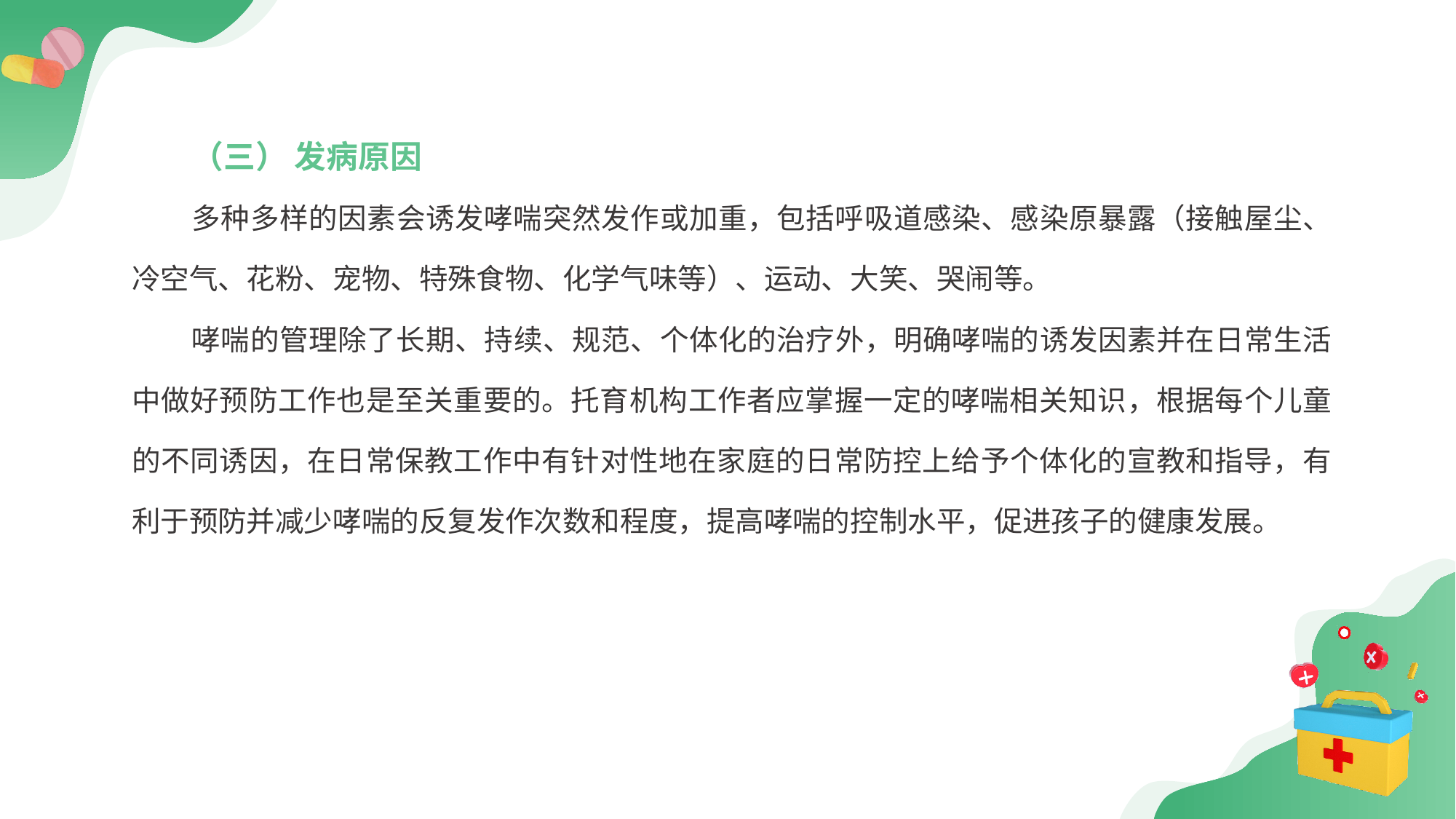

（三） 发病原因
多种多样的因素会诱发哮喘突然发作或加重，包括呼吸道感染、感染原暴露（接触屋尘、冷空气、花粉、宠物、特殊食物、化学气味等）、运动、大笑、哭闹等。
哮喘的管理除了长期、持续、规范、个体化的治疗外，明确哮喘的诱发因素并在日常生活中做好预防工作也是至关重要的。托育机构工作者应掌握一定的哮喘相关知识，根据每个儿童的不同诱因，在日常保教工作中有针对性地在家庭的日常防控上给予个体化的宣教和指导，有利于预防并减少哮喘的反复发作次数和程度，提高哮喘的控制水平，促进孩子的健康发展。